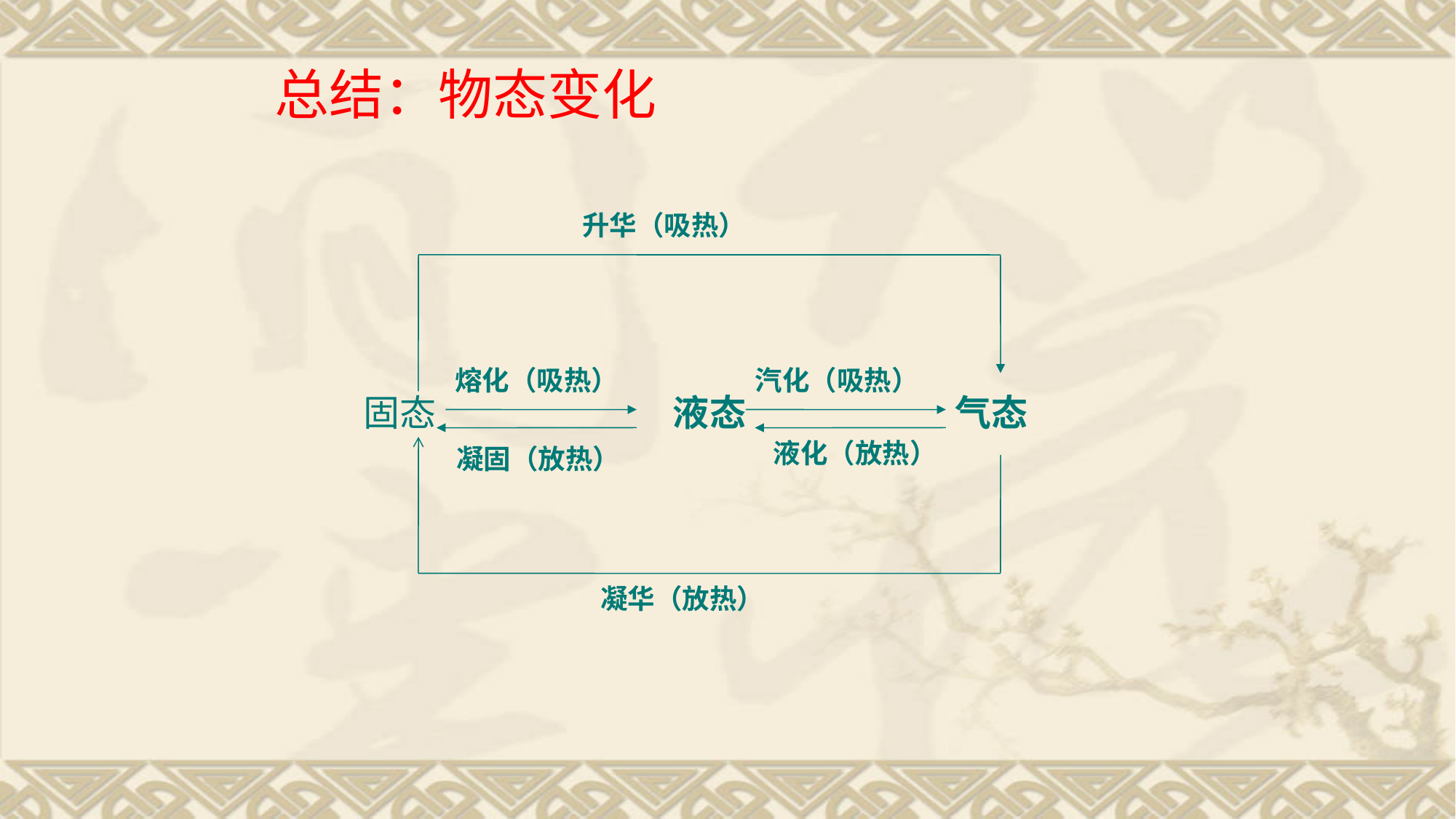

总结：物态变化
升华（吸热）

熔化（吸热）
汽化（吸热）
固态
液态
气态

液化（放热）

凝固（放热）
凝华（放热）